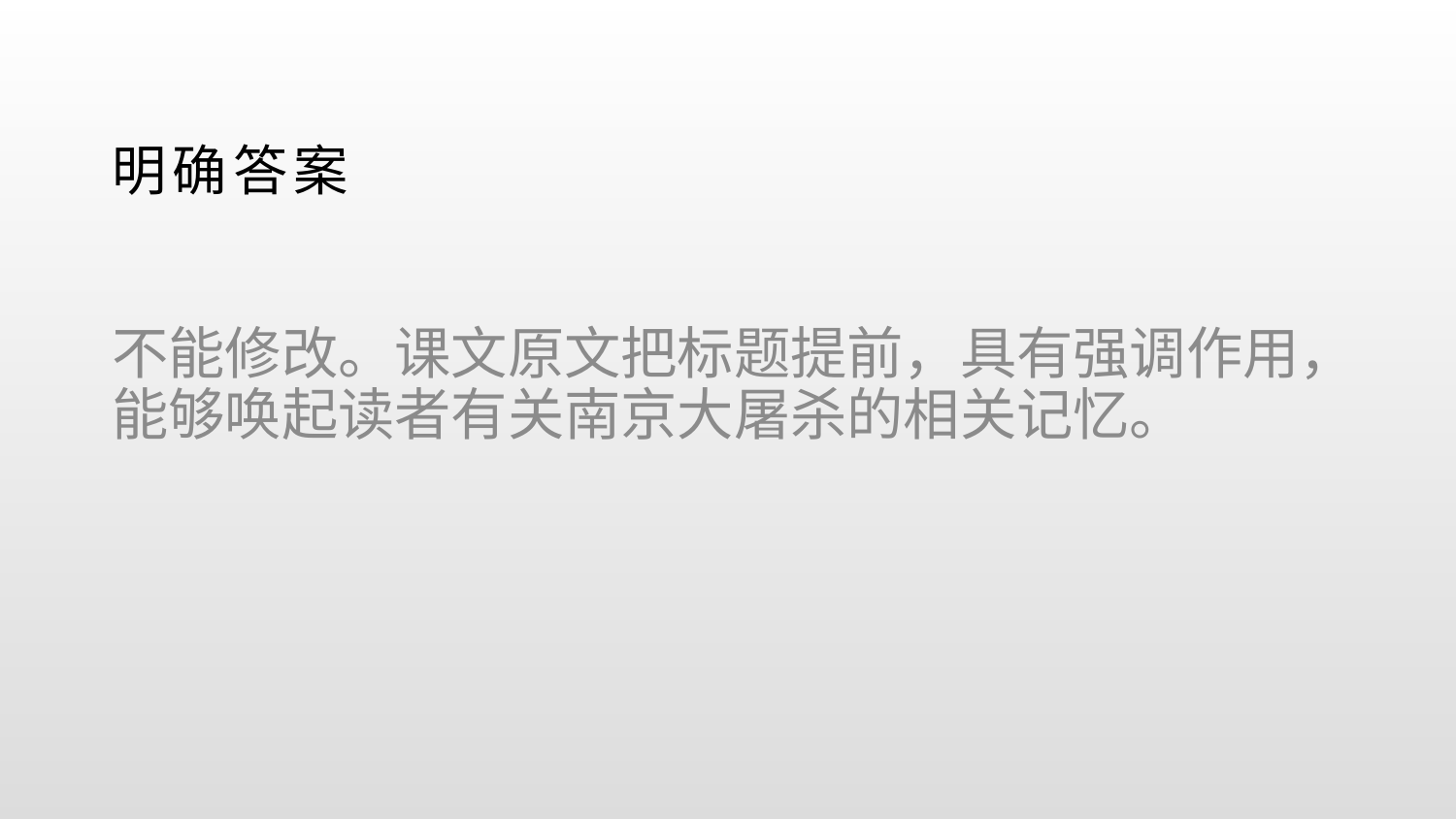

# 明确答案
不能修改。课文原文把标题提前，具有强调作用，能够唤起读者有关南京大屠杀的相关记忆。